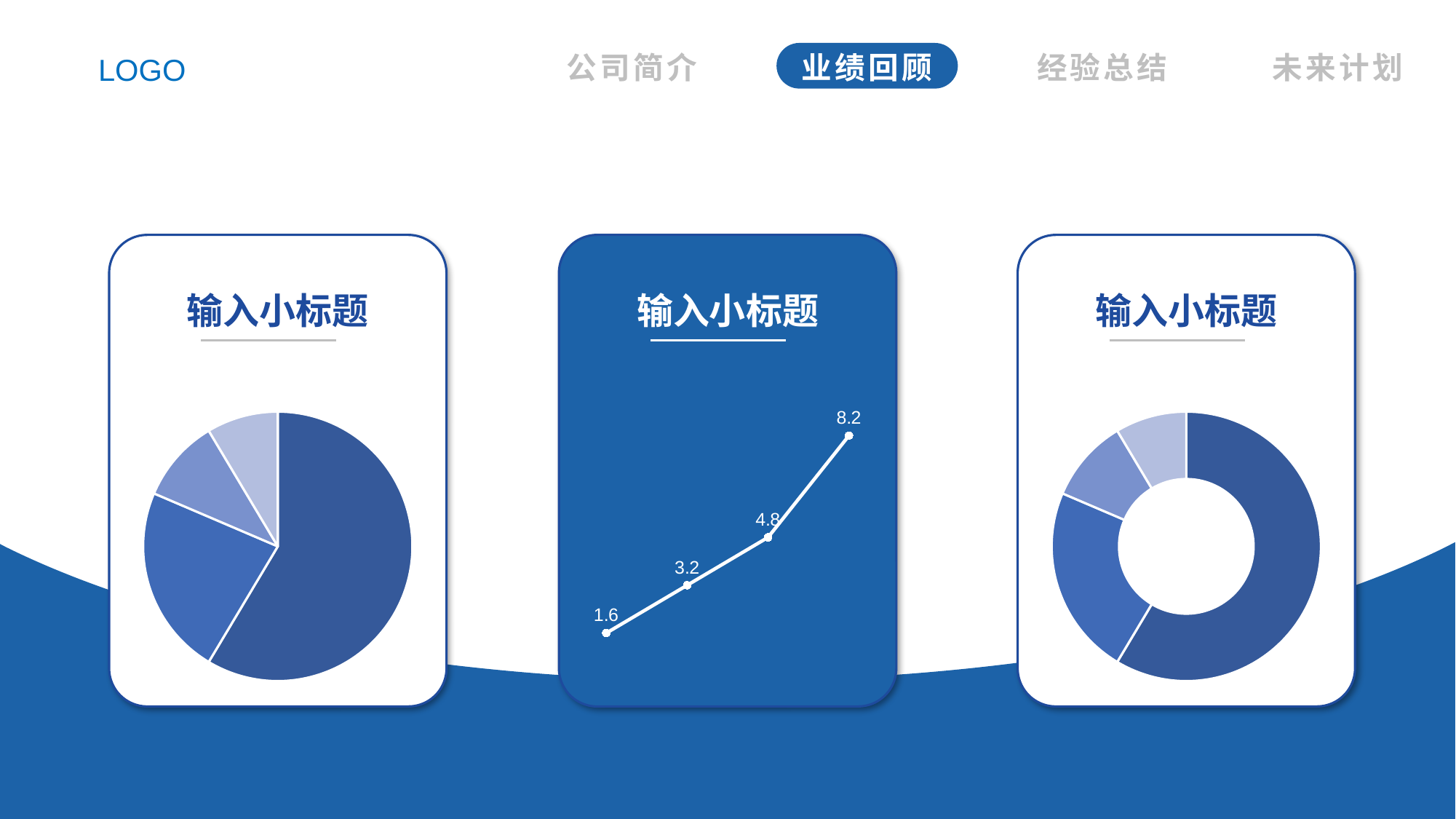

| 公司简介 | 业绩回顾 | 经验总结 | 未来计划 |
| --- | --- | --- | --- |

LOGO

输入小标题

### Chart

| Category | 销售额 |
|---|---|
| 第一季度 | 8.2 |
| 第二季度 | 3.2 |
| 第三季度 | 1.4 |
| 第四季度 | 1.2 |
输入小标题

### Chart

| Category | 销售额 |
|---|---|
| 第一季度 | 1.6 |
| 第二季度 | 3.2 |
| 第三季度 | 4.8 |
| 第四季度 | 8.2 |
输入小标题

### Chart

| Category | 销售额 |
|---|---|
| 第一季度 | 8.2 |
| 第二季度 | 3.2 |
| 第三季度 | 1.4 |
| 第四季度 | 1.2 |